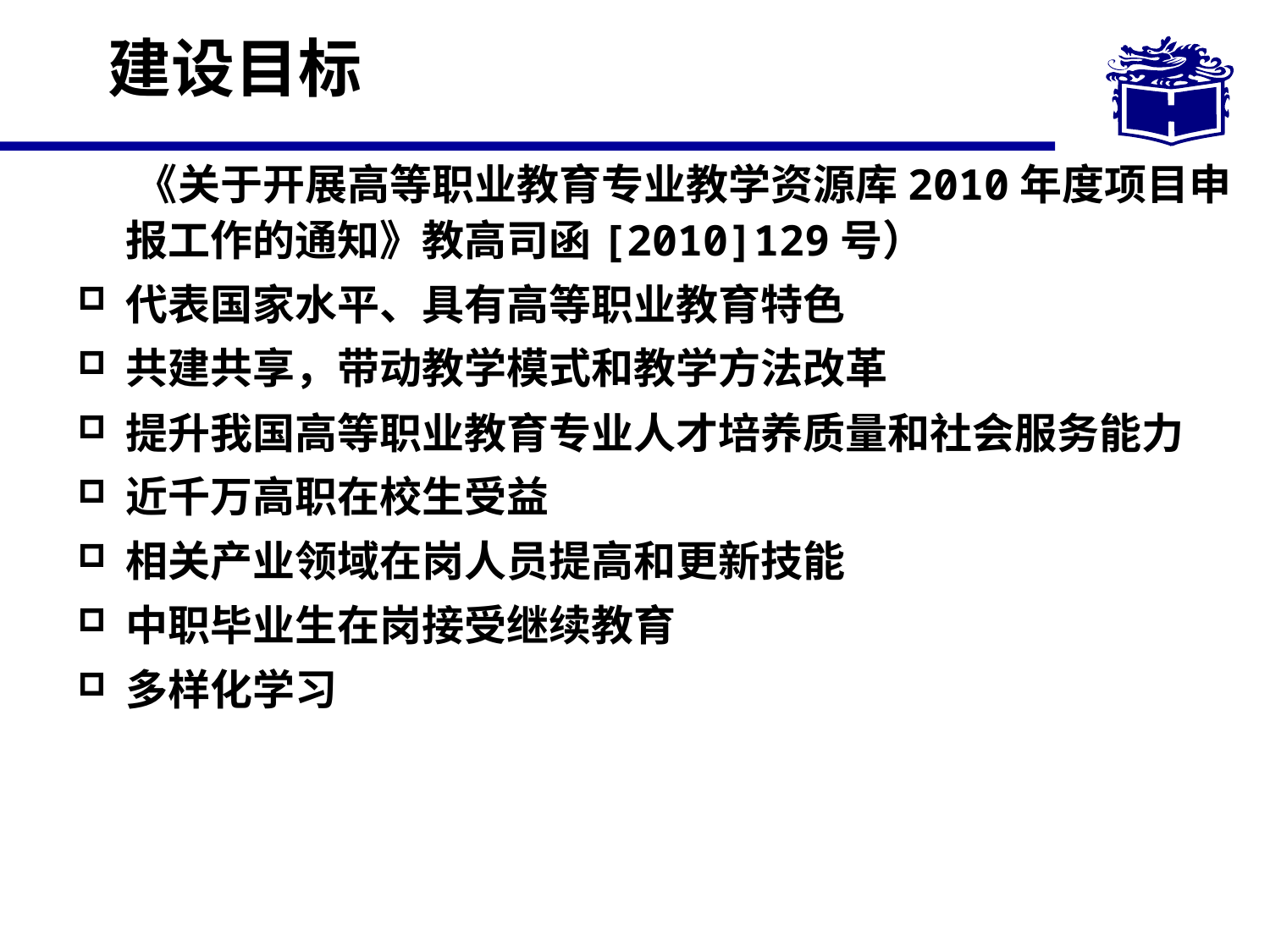

# 建设目标
     《关于开展高等职业教育专业教学资源库2010年度项目申报工作的通知》教高司函[2010]129号）
代表国家水平、具有高等职业教育特色
共建共享，带动教学模式和教学方法改革
提升我国高等职业教育专业人才培养质量和社会服务能力
近千万高职在校生受益
相关产业领域在岗人员提高和更新技能
中职毕业生在岗接受继续教育
多样化学习